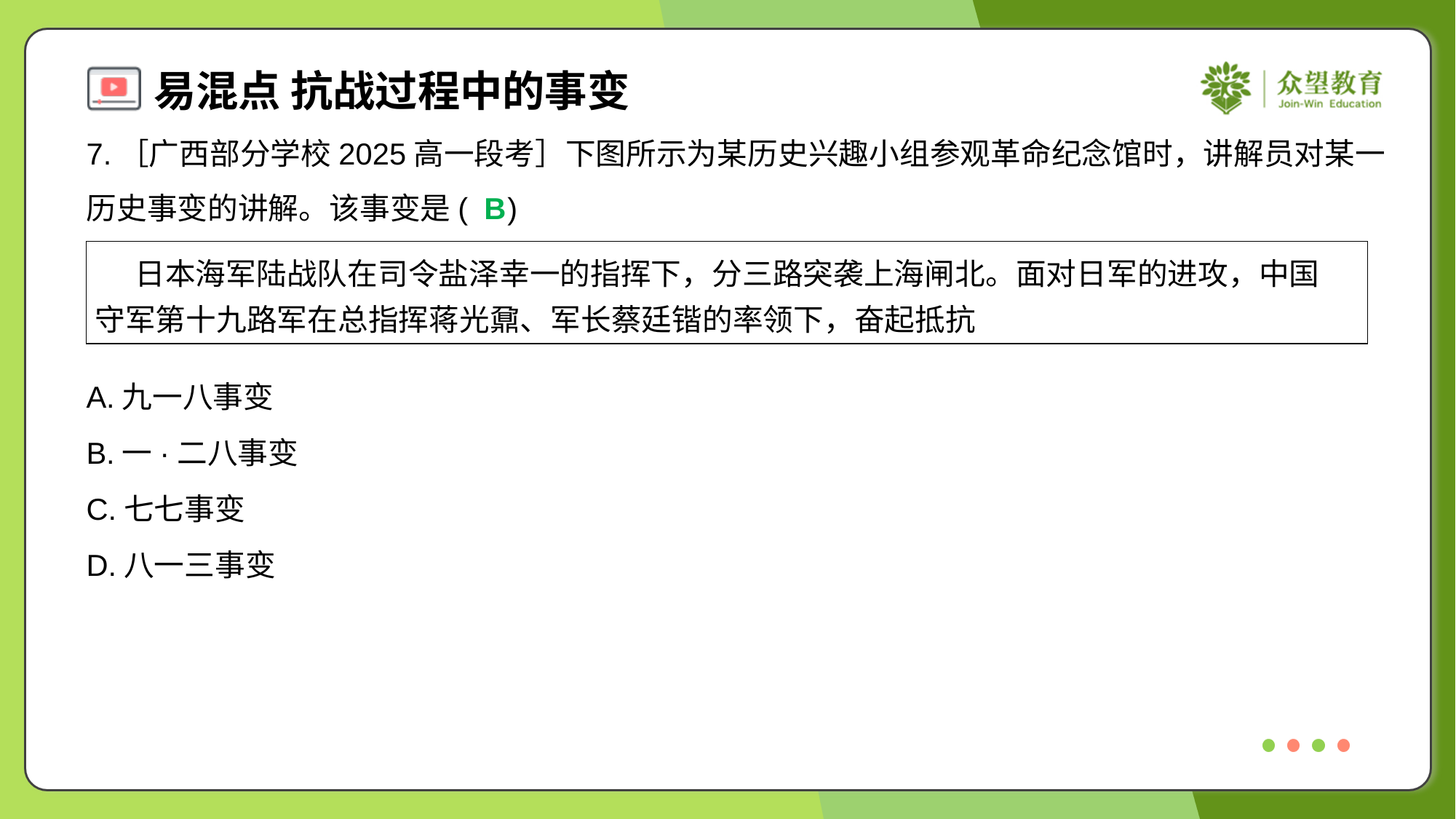

7.［广西部分学校2025高一段考］下图所示为某历史兴趣小组参观革命纪念馆时，讲解员对某一
历史事变的讲解。该事变是(     )
B
| 日本海军陆战队在司令盐泽幸一的指挥下，分三路突袭上海闸北。面对日军的进攻，中国 守军第十九路军在总指挥蒋光鼐、军长蔡廷锴的率领下，奋起抵抗 |
| --- |
A.九一八事变
B.一·二八事变
C.七七事变
D.八一三事变